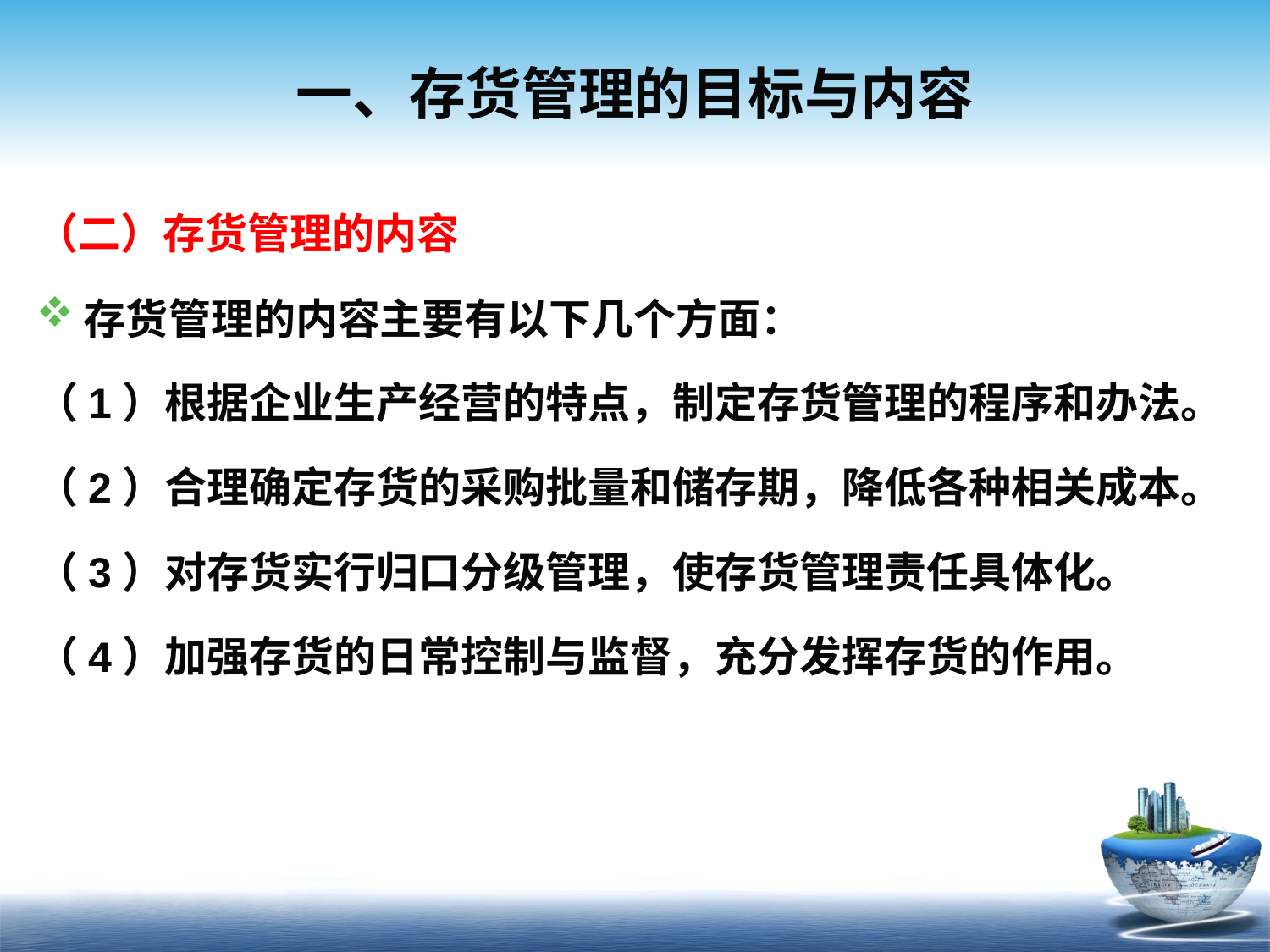

# 一、存货管理的目标与内容
（二）存货管理的内容
存货管理的内容主要有以下几个方面：
（1）根据企业生产经营的特点，制定存货管理的程序和办法。
（2）合理确定存货的采购批量和储存期，降低各种相关成本。
（3）对存货实行归口分级管理，使存货管理责任具体化。
（4）加强存货的日常控制与监督，充分发挥存货的作用。